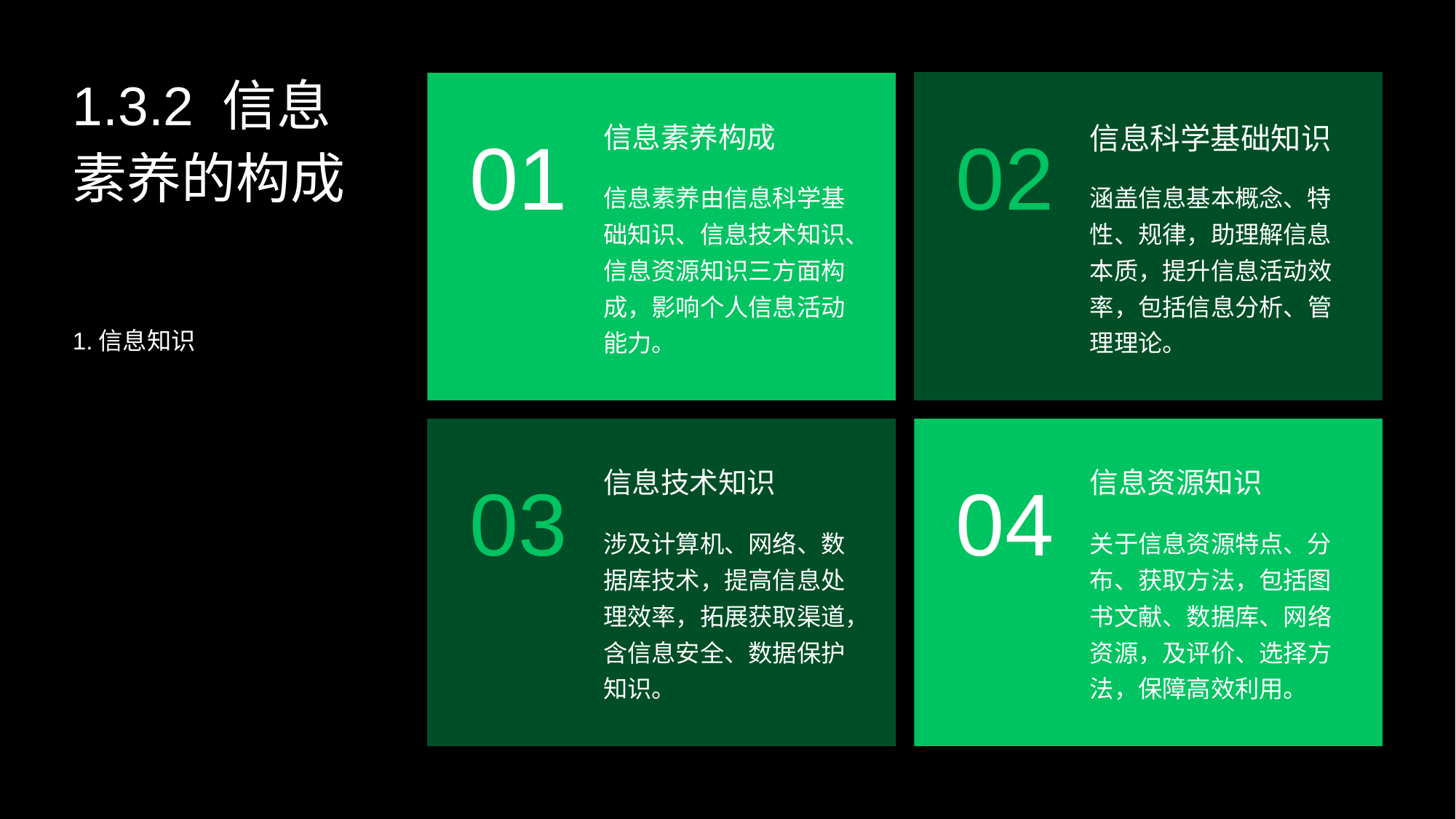

1.3.2 信息素养的构成

信息素养构成
信息科学基础知识
01
02
信息素养由信息科学基础知识、信息技术知识、信息资源知识三方面构成，影响个人信息活动能力。
涵盖信息基本概念、特性、规律，助理解信息本质，提升信息活动效率，包括信息分析、管理理论。
1.信息知识

信息技术知识
信息资源知识
03
04
涉及计算机、网络、数据库技术，提高信息处理效率，拓展获取渠道，含信息安全、数据保护知识。
关于信息资源特点、分布、获取方法，包括图书文献、数据库、网络资源，及评价、选择方法，保障高效利用。